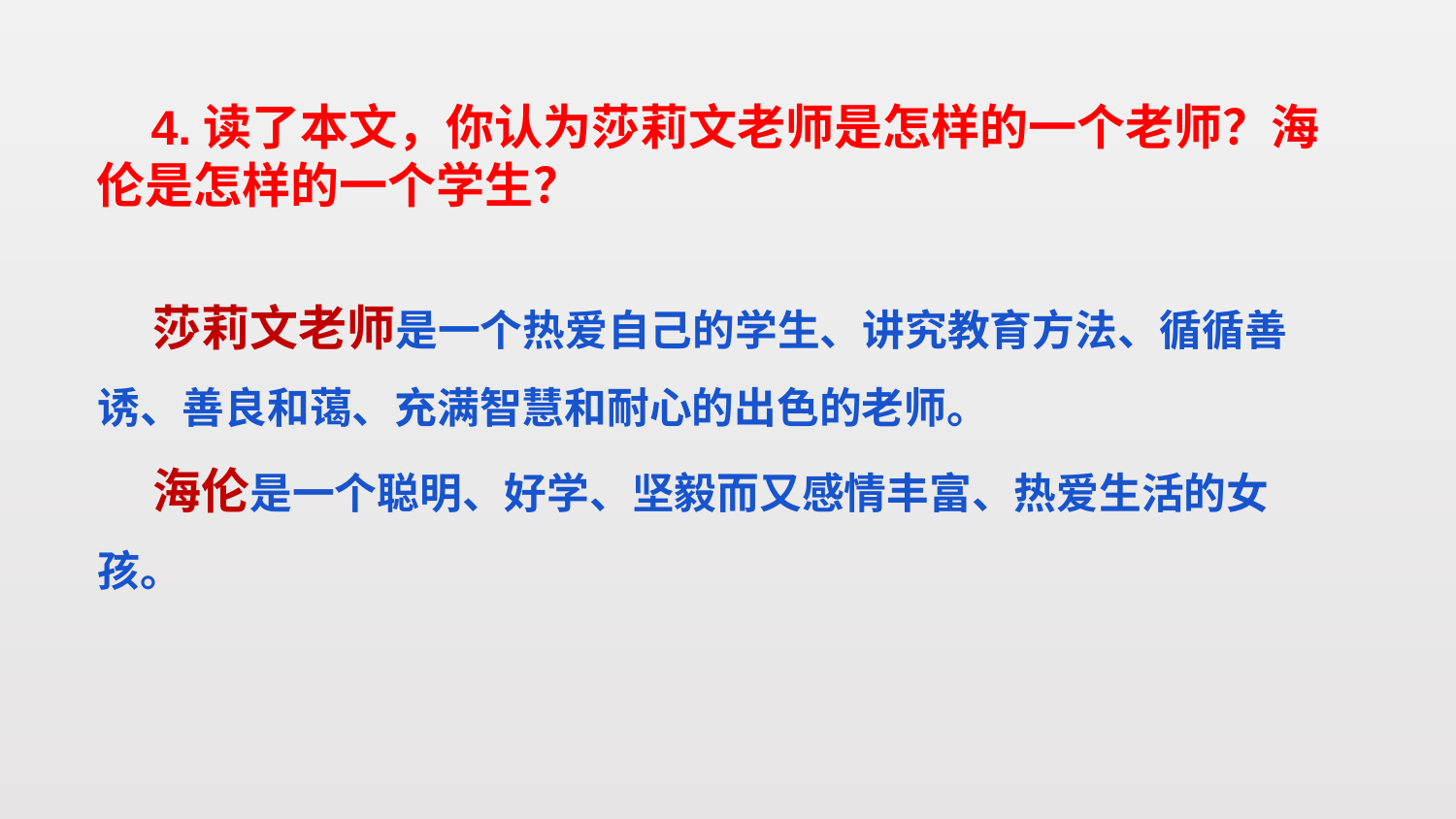

4.读了本文，你认为莎莉文老师是怎样的一个老师？海伦是怎样的一个学生？

    莎莉文老师是一个热爱自己的学生、讲究教育方法、循循善诱、善良和蔼、充满智慧和耐心的出色的老师。
    海伦是一个聪明、好学、坚毅而又感情丰富、热爱生活的女孩。